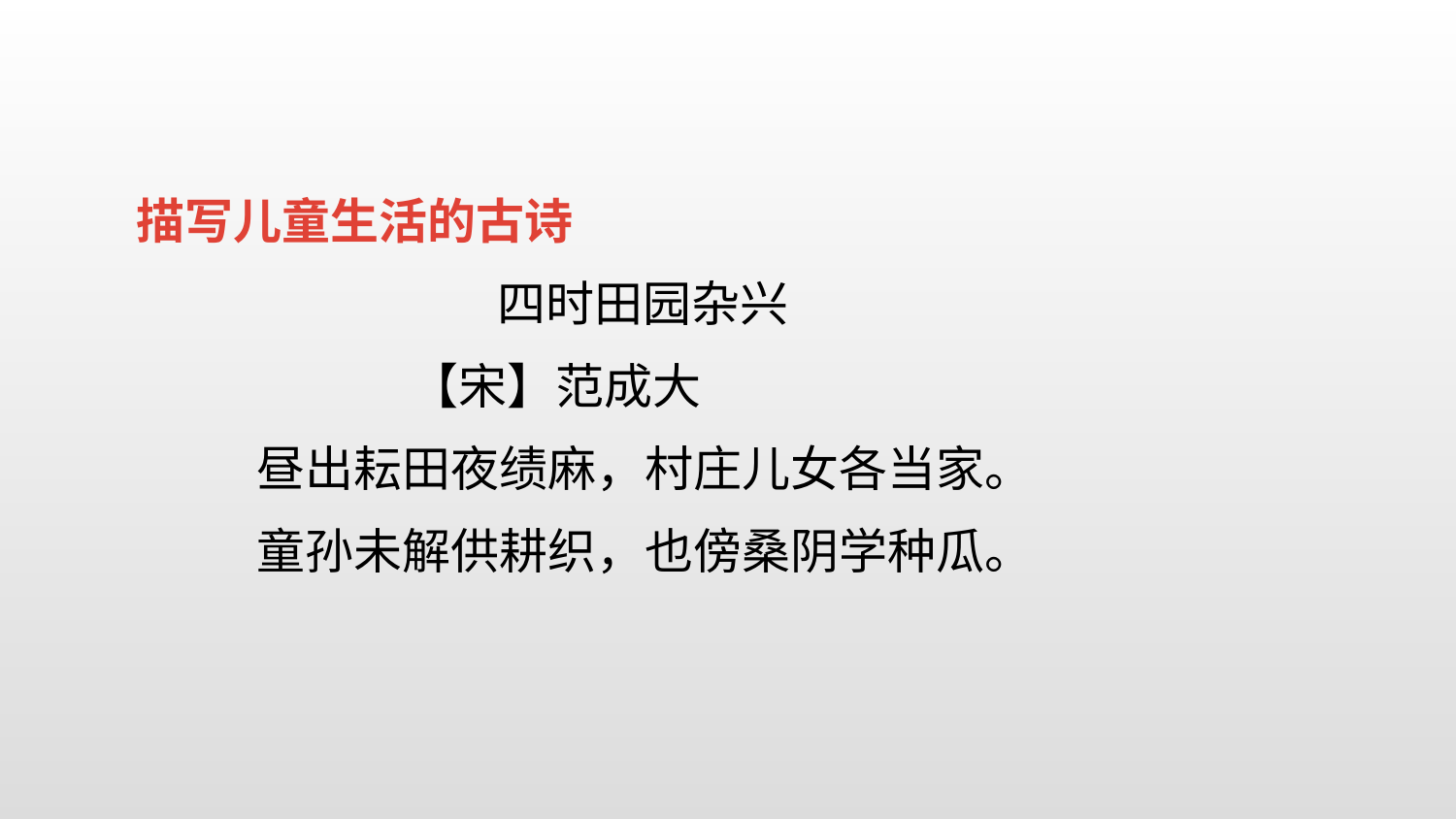

描写儿童生活的古诗
                                四时田园杂兴
                        【宋】范成大
          昼出耘田夜绩麻，村庄儿女各当家。
          童孙未解供耕织，也傍桑阴学种瓜。